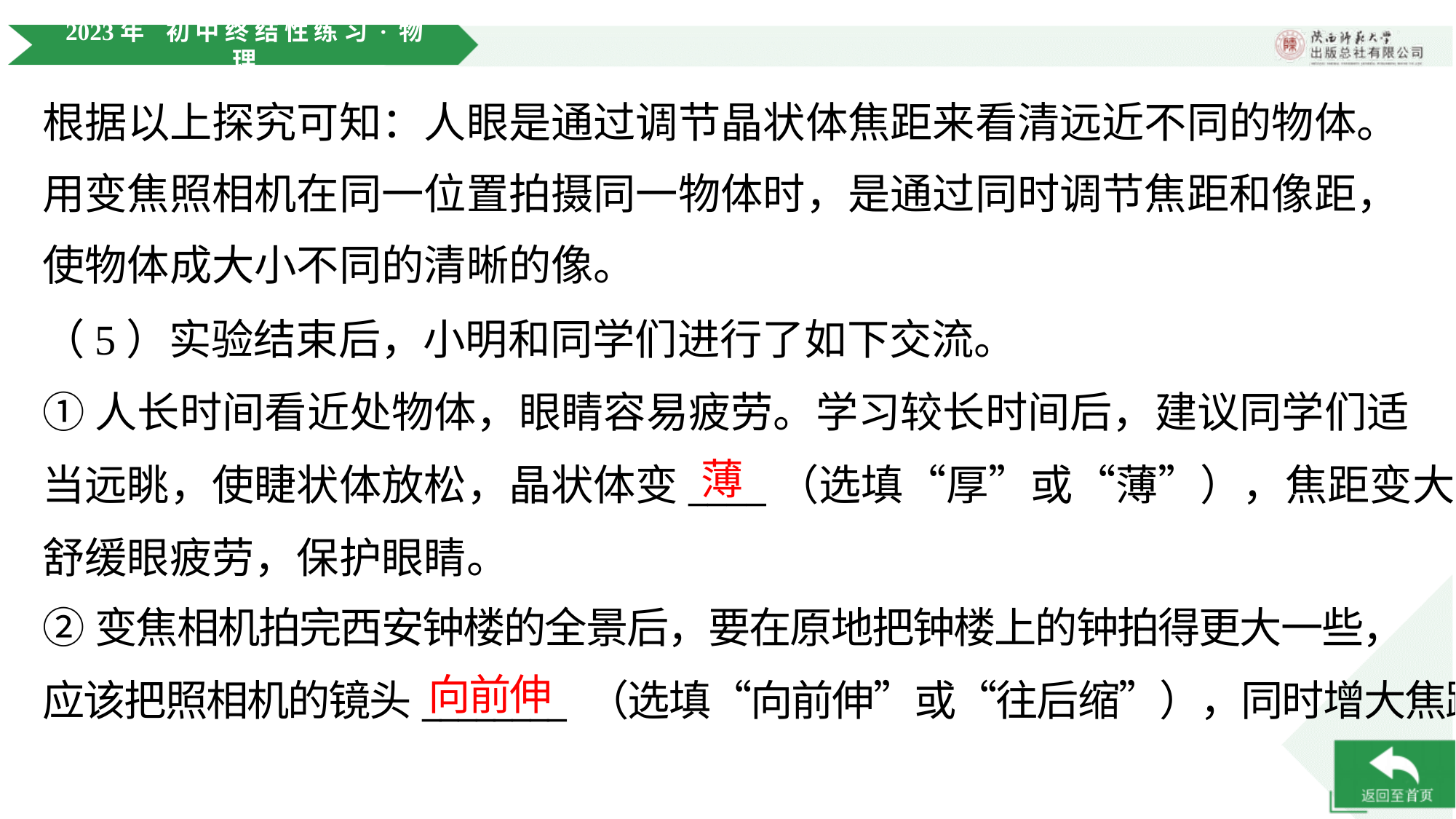

根据以上探究可知：人眼是通过调节晶状体焦距来看清远近不同的物体。用变焦照相机在同一位置拍摄同一物体时，是通过同时调节焦距和像距，使物体成大小不同的清晰的像。
（5）实验结束后，小明和同学们进行了如下交流。
①人长时间看近处物体，眼睛容易疲劳。学习较长时间后，建议同学们适
当远眺，使睫状体放松，晶状体变____（选填“厚”或“薄”），焦距变大，
舒缓眼疲劳，保护眼睛。
薄
②变焦相机拍完西安钟楼的全景后，要在原地把钟楼上的钟拍得更大一些，
应该把照相机的镜头________ （选填“向前伸”或“往后缩”），同时增大焦距。
向前伸